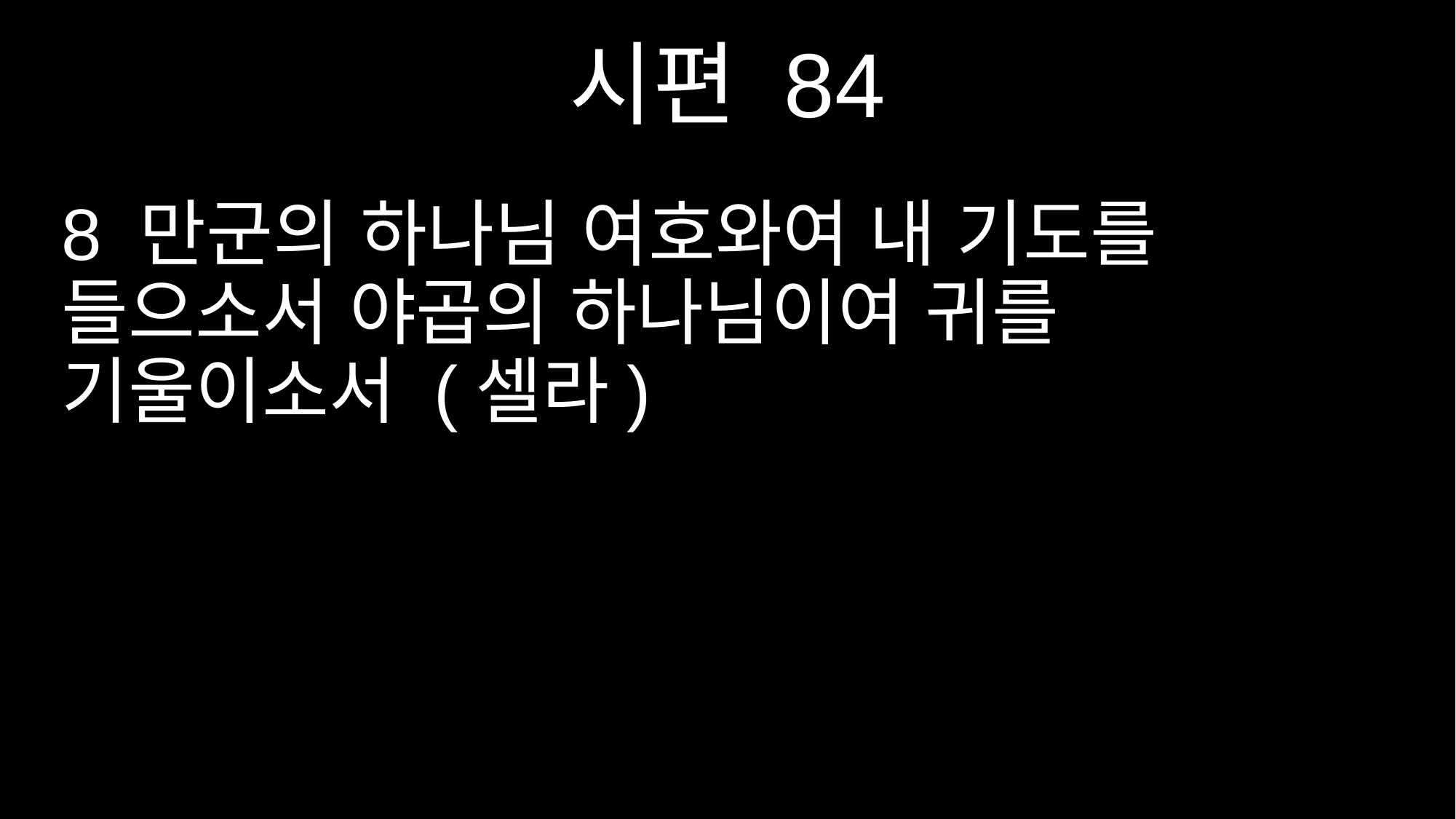

시편 84
8 만군의 하나님 여호와여 내 기도를 들으소서 야곱의 하나님이여 귀를 기울이소서 (셀라)